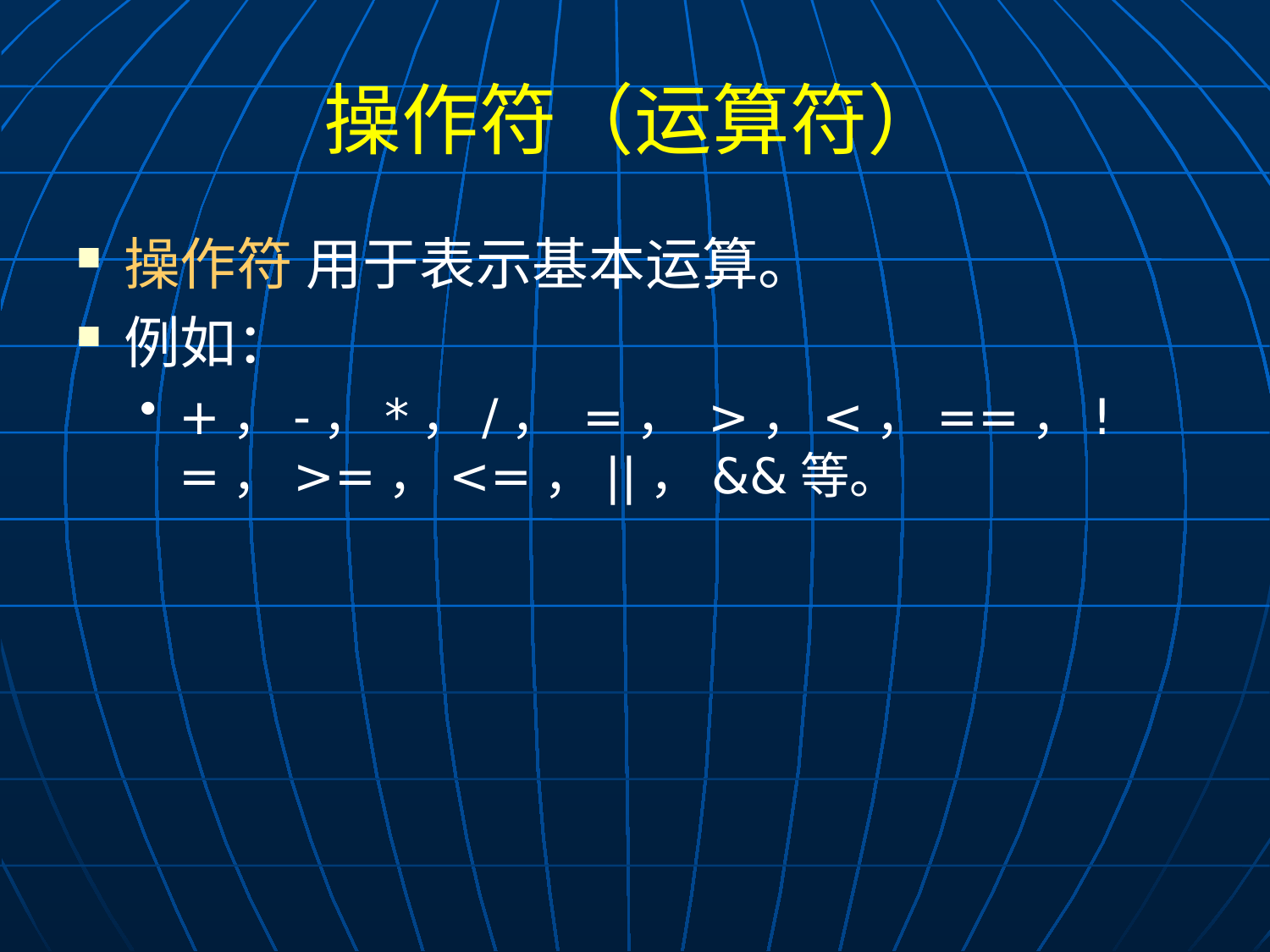

# 操作符（运算符）
操作符 用于表示基本运算。
例如：
+，-，*，/， =， >，<，==，!=，>=，<=，||，&&等。